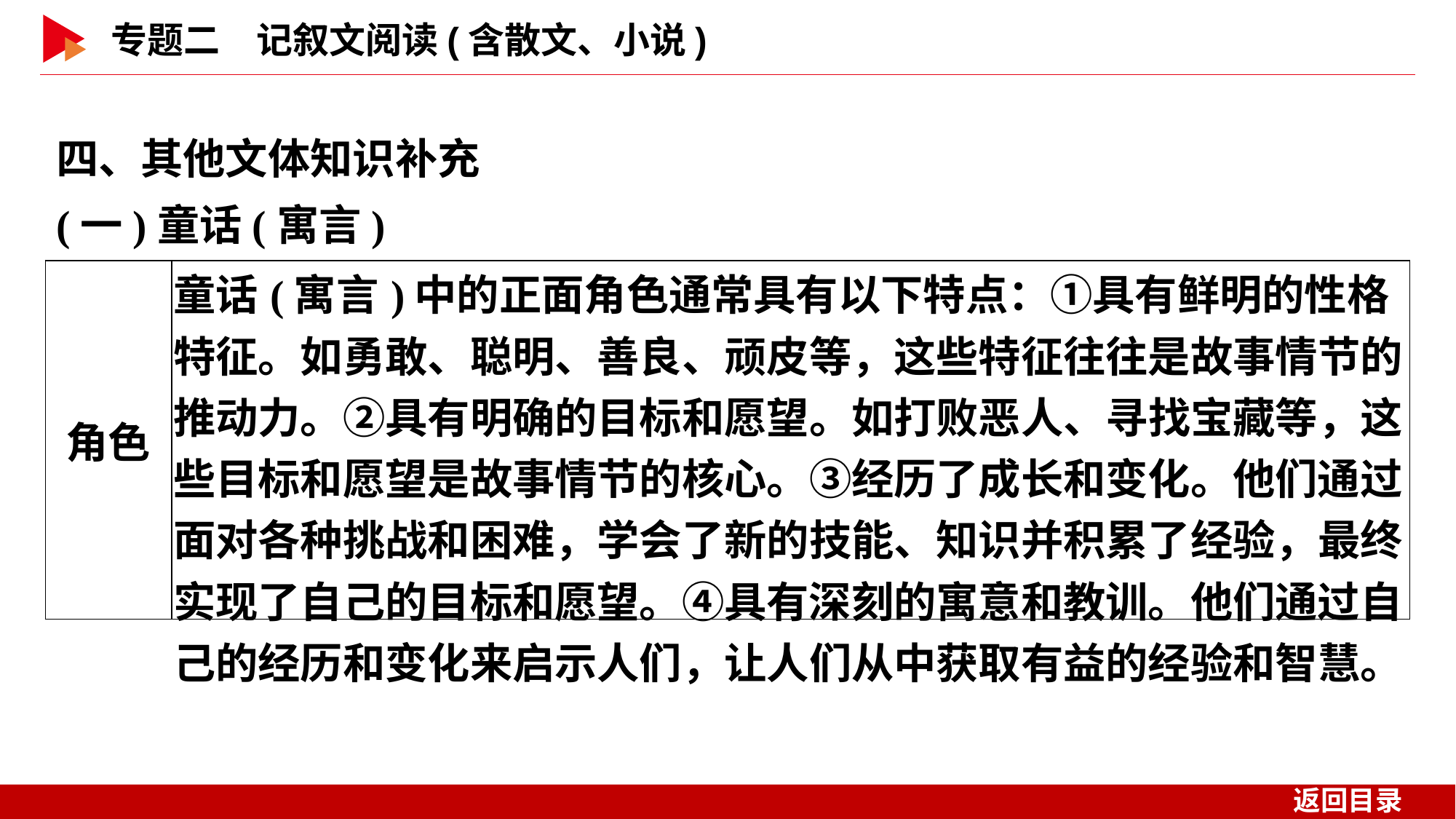

四、其他文体知识补充
(一)童话(寓言)
| 角色 | 童话(寓言)中的正面角色通常具有以下特点：①具有鲜明的性格特征。如勇敢、聪明、善良、顽皮等，这些特征往往是故事情节的推动力。②具有明确的目标和愿望。如打败恶人、寻找宝藏等，这些目标和愿望是故事情节的核心。③经历了成长和变化。他们通过面对各种挑战和困难，学会了新的技能、知识并积累了经验，最终实现了自己的目标和愿望。④具有深刻的寓意和教训。他们通过自己的经历和变化来启示人们，让人们从中获取有益的经验和智慧。 |
| --- | --- |